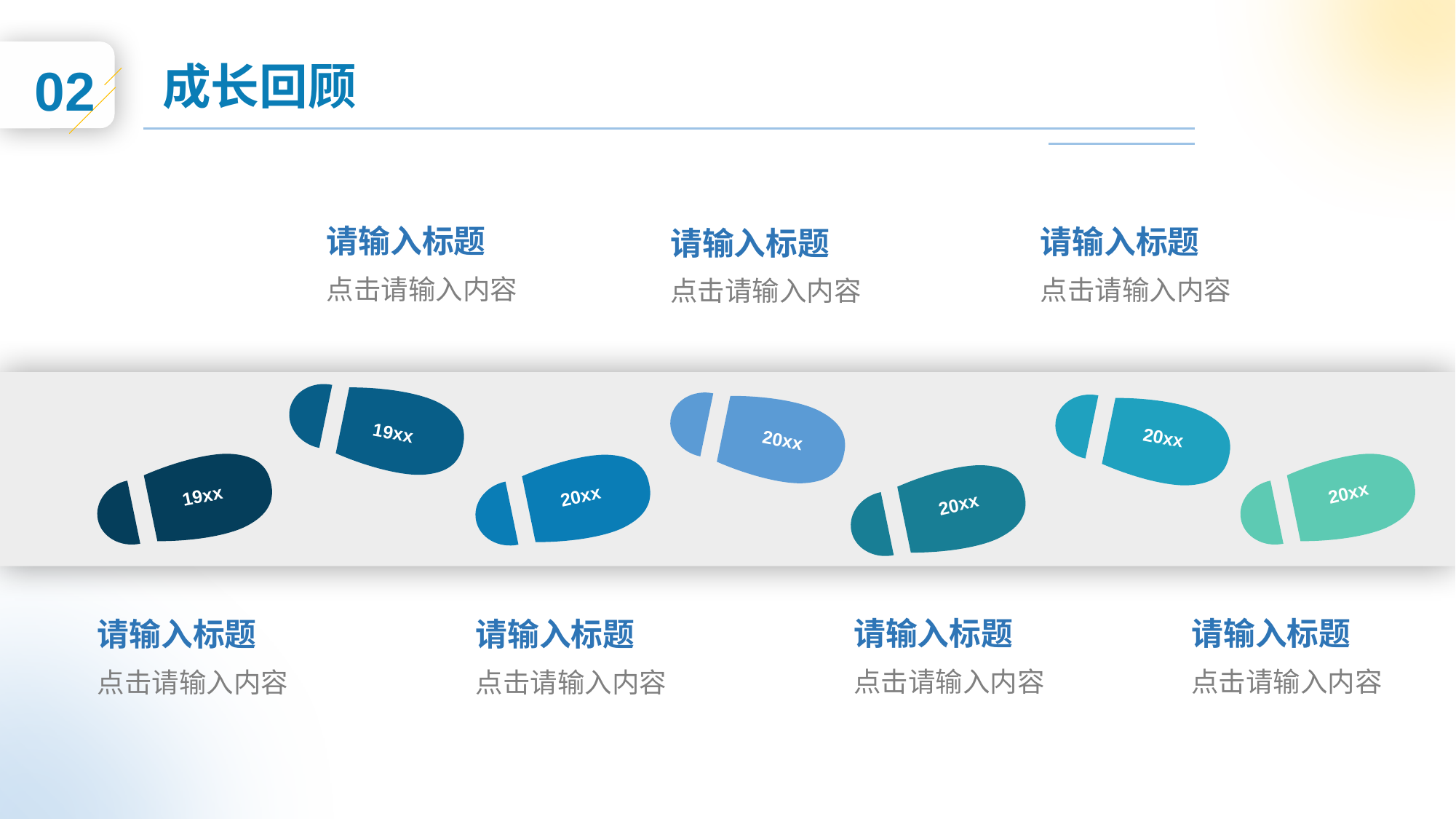

02
成长回顾
请输入标题
请输入标题
请输入标题
点击请输入内容
点击请输入内容
点击请输入内容

20xx
19xx
20xx

20xx
19xx
20xx
20xx
请输入标题
请输入标题
请输入标题
请输入标题

点击请输入内容
点击请输入内容
点击请输入内容
点击请输入内容